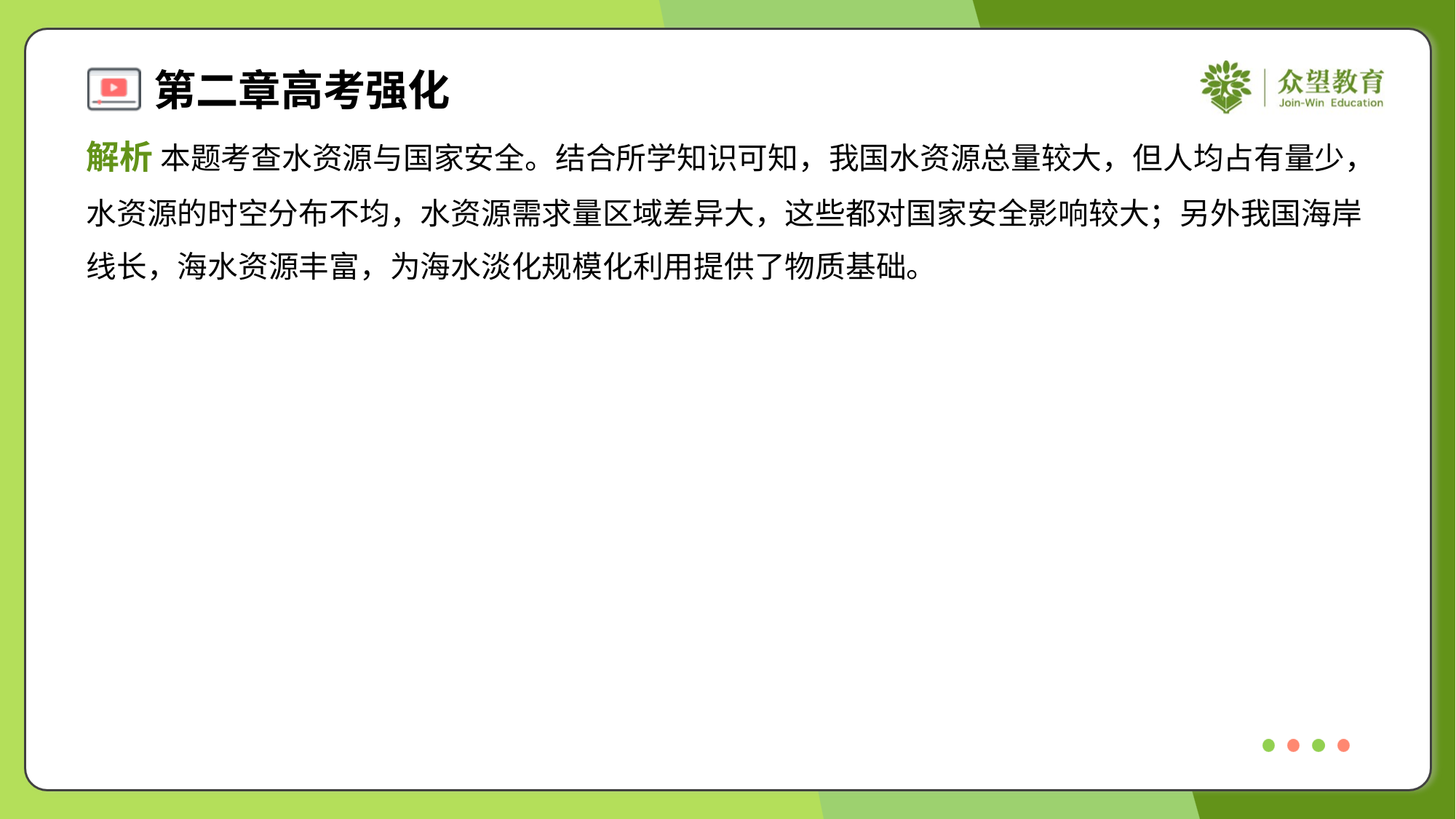

解析 本题考查水资源与国家安全。结合所学知识可知，我国水资源总量较大，但人均占有量少，
水资源的时空分布不均，水资源需求量区域差异大，这些都对国家安全影响较大；另外我国海岸
线长，海水资源丰富，为海水淡化规模化利用提供了物质基础。